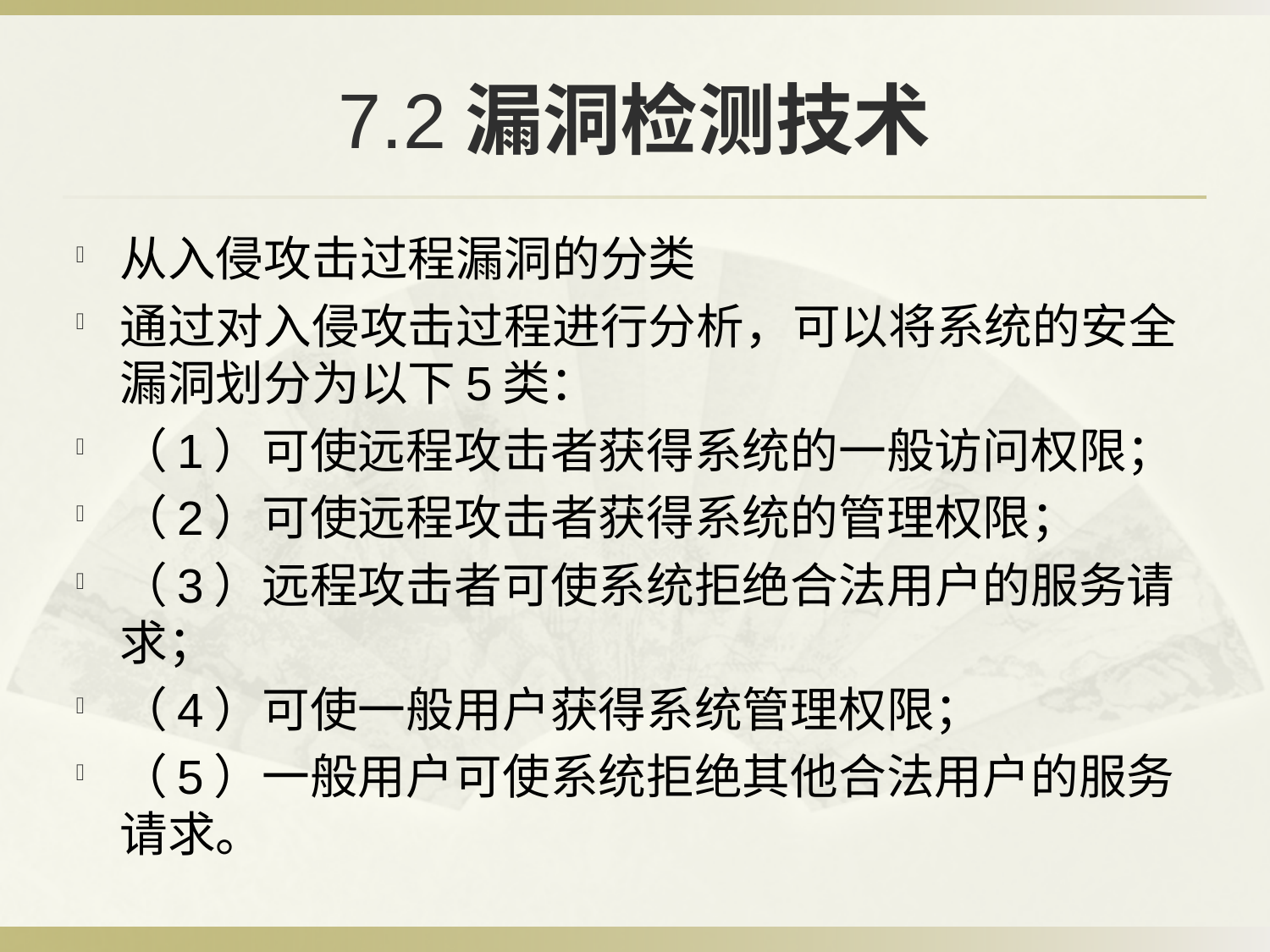

# 7.2漏洞检测技术
从入侵攻击过程漏洞的分类
通过对入侵攻击过程进行分析，可以将系统的安全漏洞划分为以下5类：
（1）可使远程攻击者获得系统的一般访问权限；
（2）可使远程攻击者获得系统的管理权限；
（3）远程攻击者可使系统拒绝合法用户的服务请求；
（4）可使一般用户获得系统管理权限；
（5）一般用户可使系统拒绝其他合法用户的服务请求。